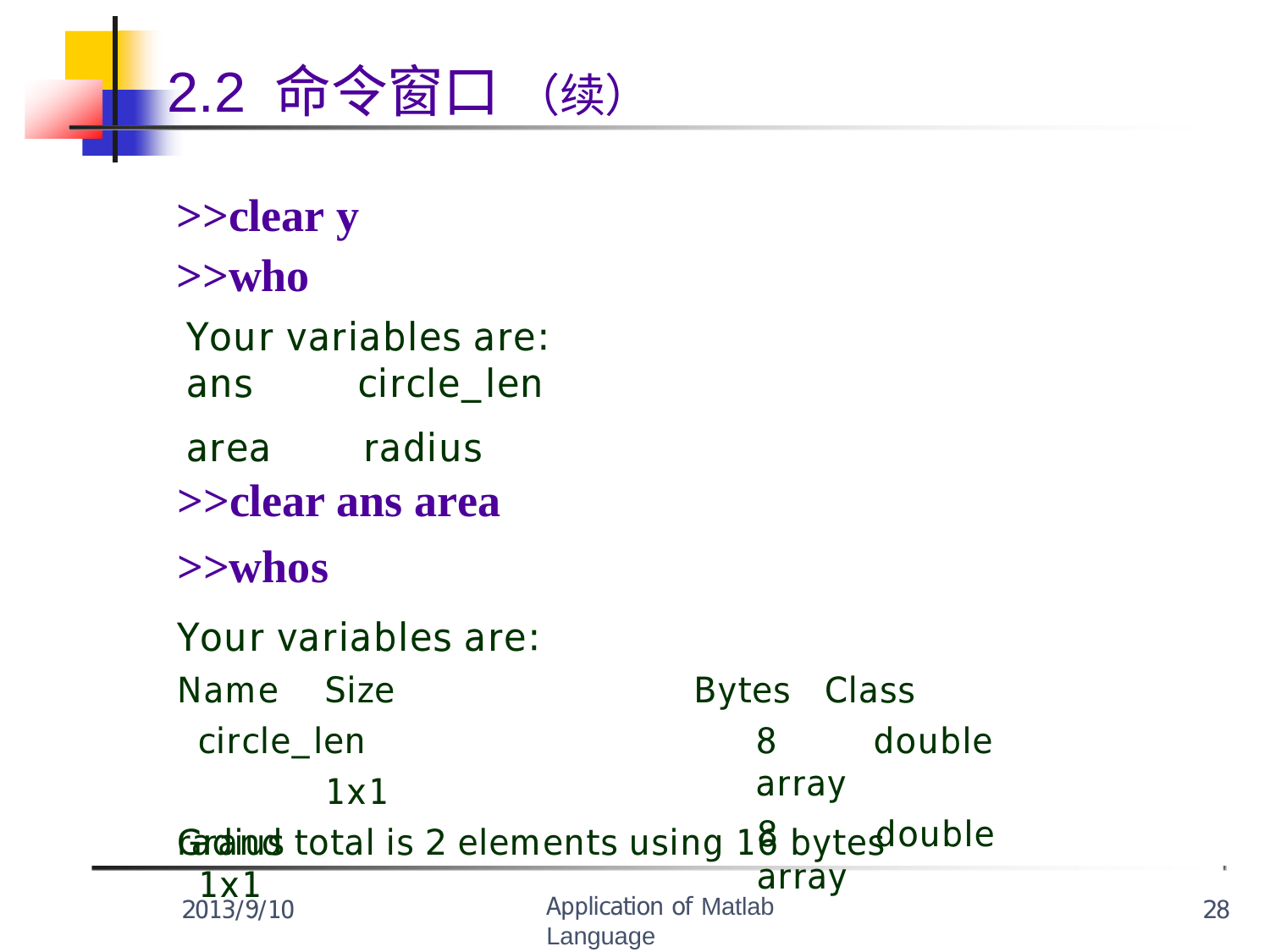

# 2.2 命令窗口 （续）
>>clear y
>>who

Your variables are:
ans

area
circle_len

radius
>>clear ans area

>>whos

Your variables are:
Name	Size circle_len		1x1
radius	1x1
Bytes	Class
8	double array
8	double array
Grand total is 2 elements using 16 bytes
Application of Matlab Language
2013/9/10
28